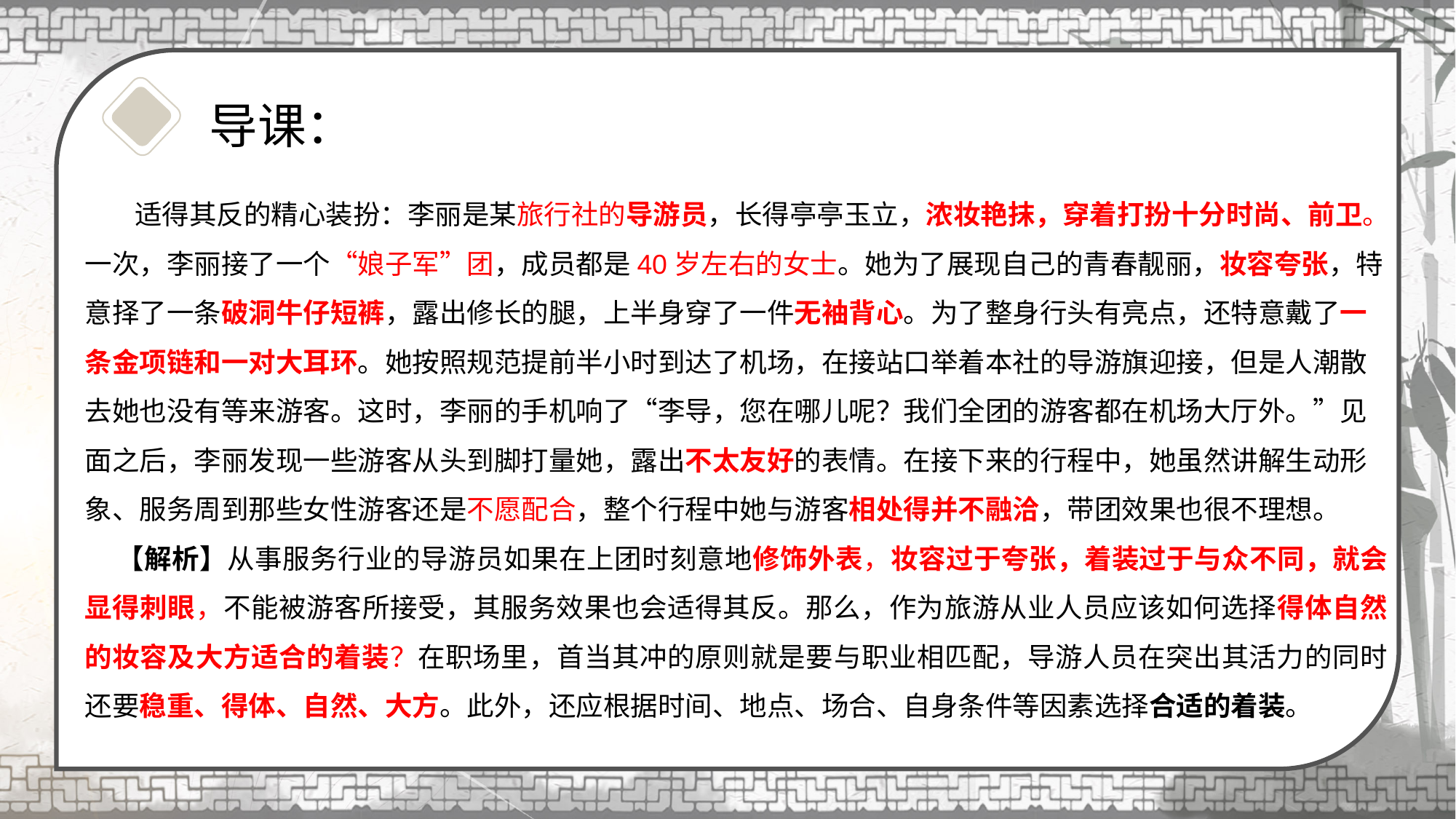

# 导课：
       适得其反的精心装扮：李丽是某旅行社的导游员，长得亭亭玉立，浓妆艳抹，穿着打扮十分时尚、前卫。一次，李丽接了一个“娘子军”团，成员都是40岁左右的女士。她为了展现自己的青春靓丽，妆容夸张，特意择了一条破洞牛仔短裤，露出修长的腿，上半身穿了一件无袖背心。为了整身行头有亮点，还特意戴了一条金项链和一对大耳环。她按照规范提前半小时到达了机场，在接站口举着本社的导游旗迎接，但是人潮散去她也没有等来游客。这时，李丽的手机响了“李导，您在哪儿呢？我们全团的游客都在机场大厅外。”见面之后，李丽发现一些游客从头到脚打量她，露出不太友好的表情。在接下来的行程中，她虽然讲解生动形象、服务周到那些女性游客还是不愿配合，整个行程中她与游客相处得并不融洽，带团效果也很不理想。
【解析】从事服务行业的导游员如果在上团时刻意地修饰外表，妆容过于夸张，着装过于与众不同，就会显得刺眼，不能被游客所接受，其服务效果也会适得其反。那么，作为旅游从业人员应该如何选择得体自然的妆容及大方适合的着装？在职场里，首当其冲的原则就是要与职业相匹配，导游人员在突出其活力的同时还要稳重、得体、自然、大方。此外，还应根据时间、地点、场合、自身条件等因素选择合适的着装。